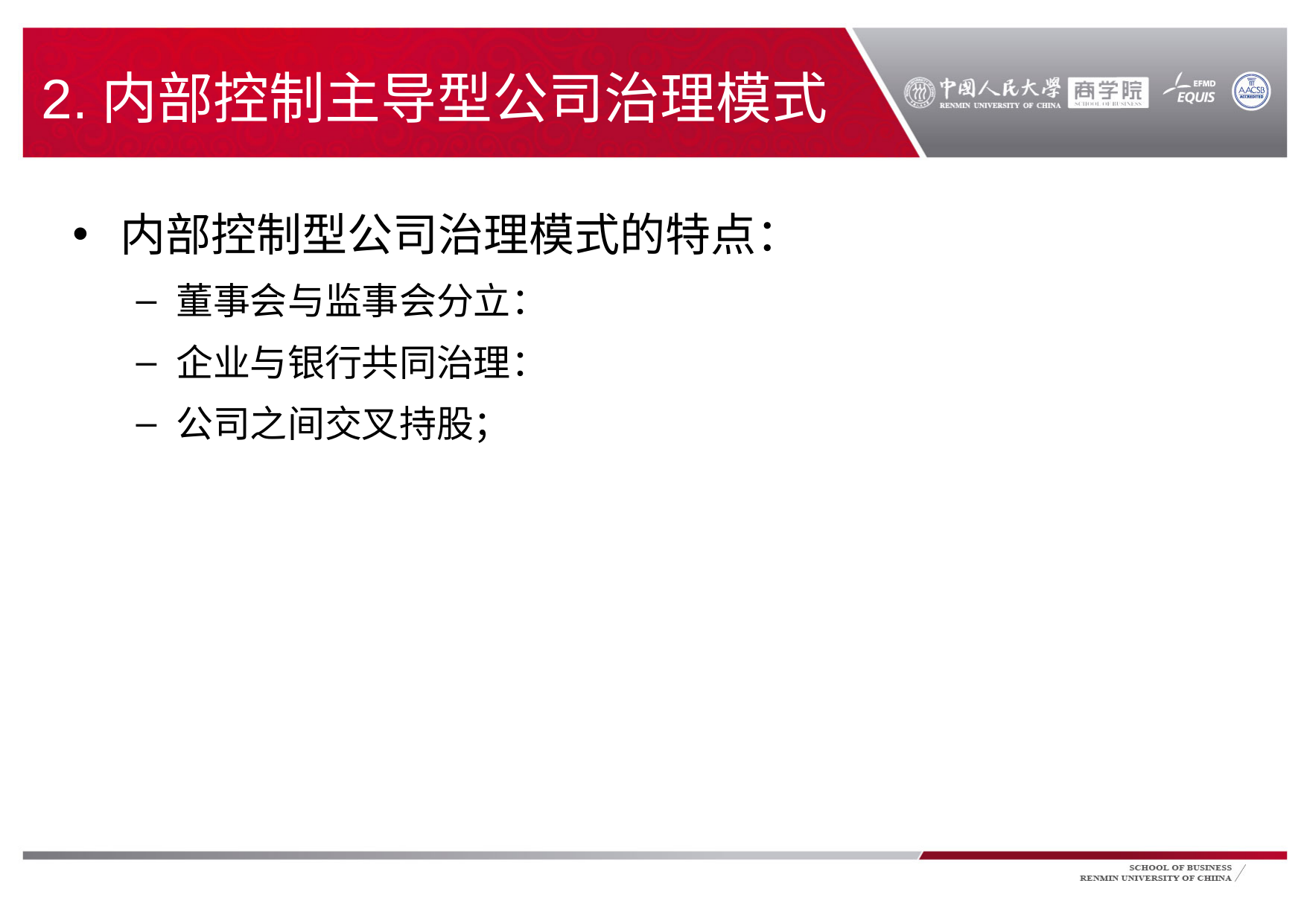

# 2.内部控制主导型公司治理模式
内部控制型公司治理模式的特点：
董事会与监事会分立：
企业与银行共同治理：
公司之间交叉持股；